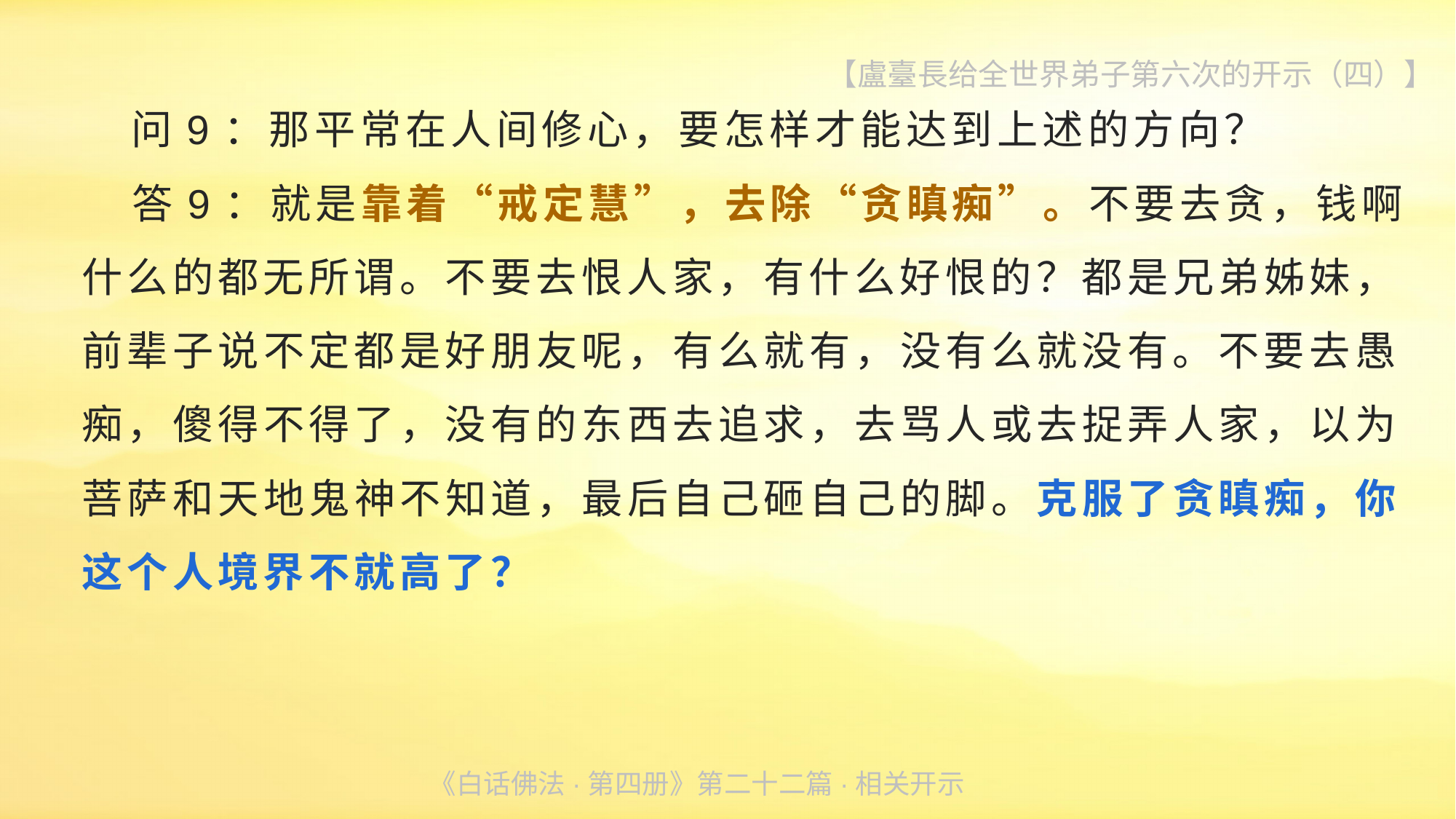

【盧臺長给全世界弟子第六次的开示（四）】
   问9：那平常在人间修心，要怎样才能达到上述的方向？
   答9：就是靠着“戒定慧”，去除“贪瞋痴”。不要去贪，钱啊什么的都无所谓。不要去恨人家，有什么好恨的？都是兄弟姊妹，前辈子说不定都是好朋友呢，有么就有，没有么就没有。不要去愚痴，傻得不得了，没有的东西去追求，去骂人或去捉弄人家，以为菩萨和天地鬼神不知道，最后自己砸自己的脚。克服了贪瞋痴，你这个人境界不就高了？
《白话佛法·第四册》第二十二篇·相关开示